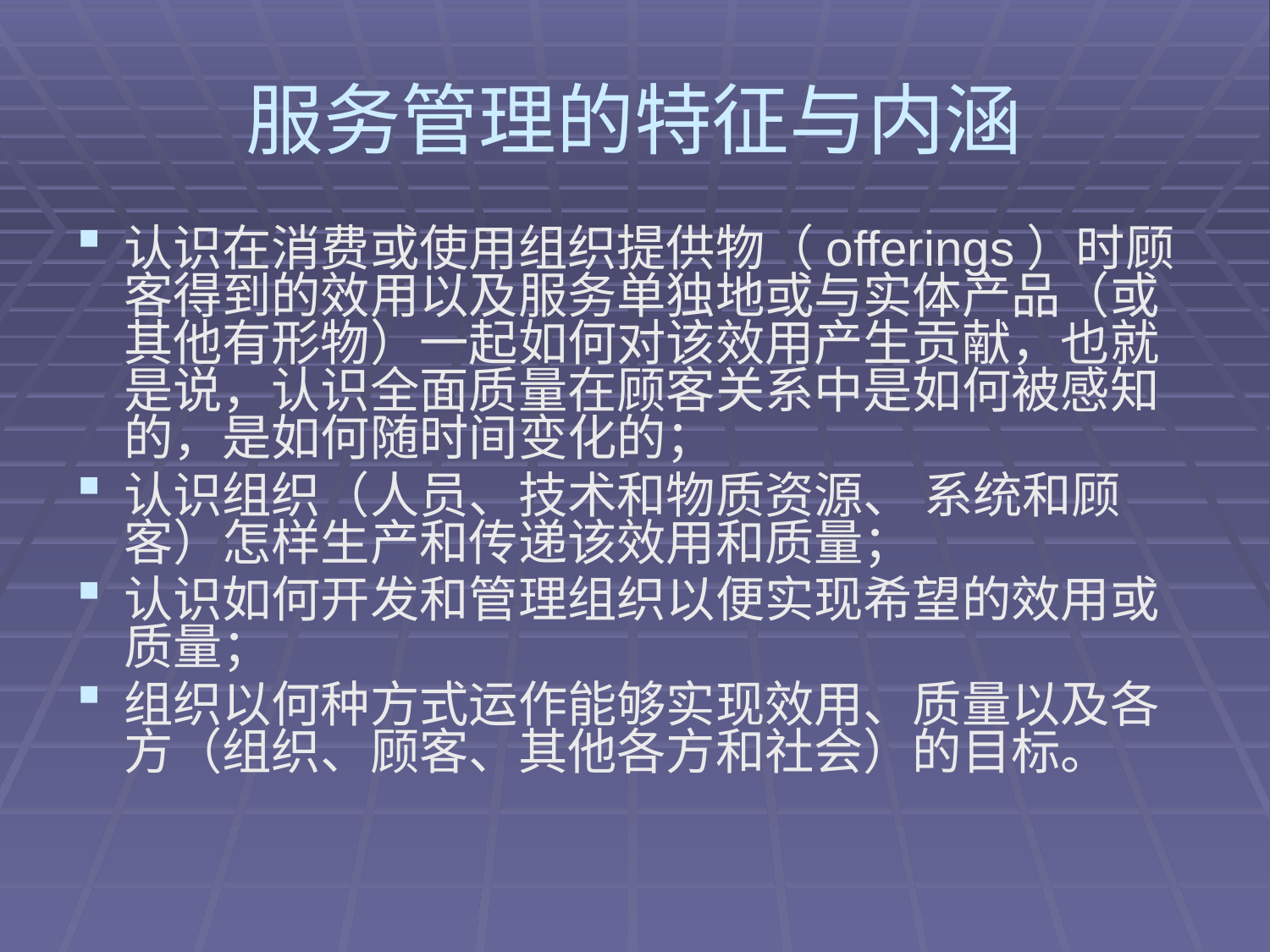

# 服务管理的特征与内涵
认识在消费或使用组织提供物（offerings）时顾客得到的效用以及服务单独地或与实体产品（或其他有形物）一起如何对该效用产生贡献，也就是说，认识全面质量在顾客关系中是如何被感知的，是如何随时间变化的；
认识组织（人员、技术和物质资源、 系统和顾客）怎样生产和传递该效用和质量；
认识如何开发和管理组织以便实现希望的效用或质量；
组织以何种方式运作能够实现效用、质量以及各方（组织、顾客、其他各方和社会）的目标。